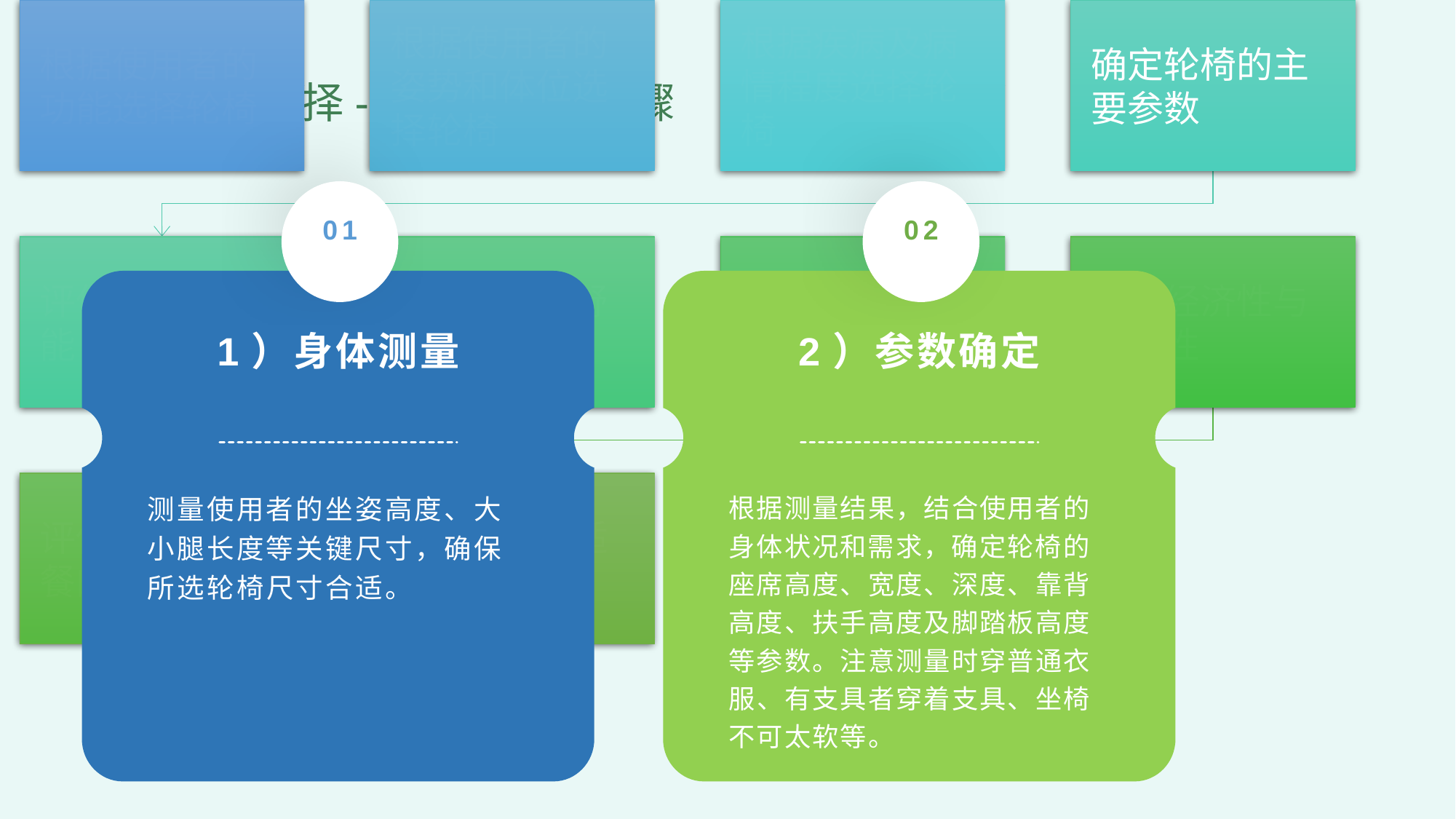

2
轮椅的选择-制定轮椅的步骤

根据使用者的功能选择轮椅

根据使用者的姿势和体位选择轮椅

根据疾病及病情程度选择轮椅

确定轮椅的主要参数

评估轮椅的性能

考量轮椅的舒适度

分析轮椅的环境适应性

权衡经济性与耐用性

评估工作、就餐的需求
检验轮椅的适配性

01
02

1）身体测量
2）参数确定
测量使用者的坐姿高度、大小腿长度等关键尺寸，确保所选轮椅尺寸合适。
根据测量结果，结合使用者的身体状况和需求，确定轮椅的座席高度、宽度、深度、靠背高度、扶手高度及脚踏板高度等参数。注意测量时穿普通衣服、有支具者穿着支具、坐椅不可太软等。